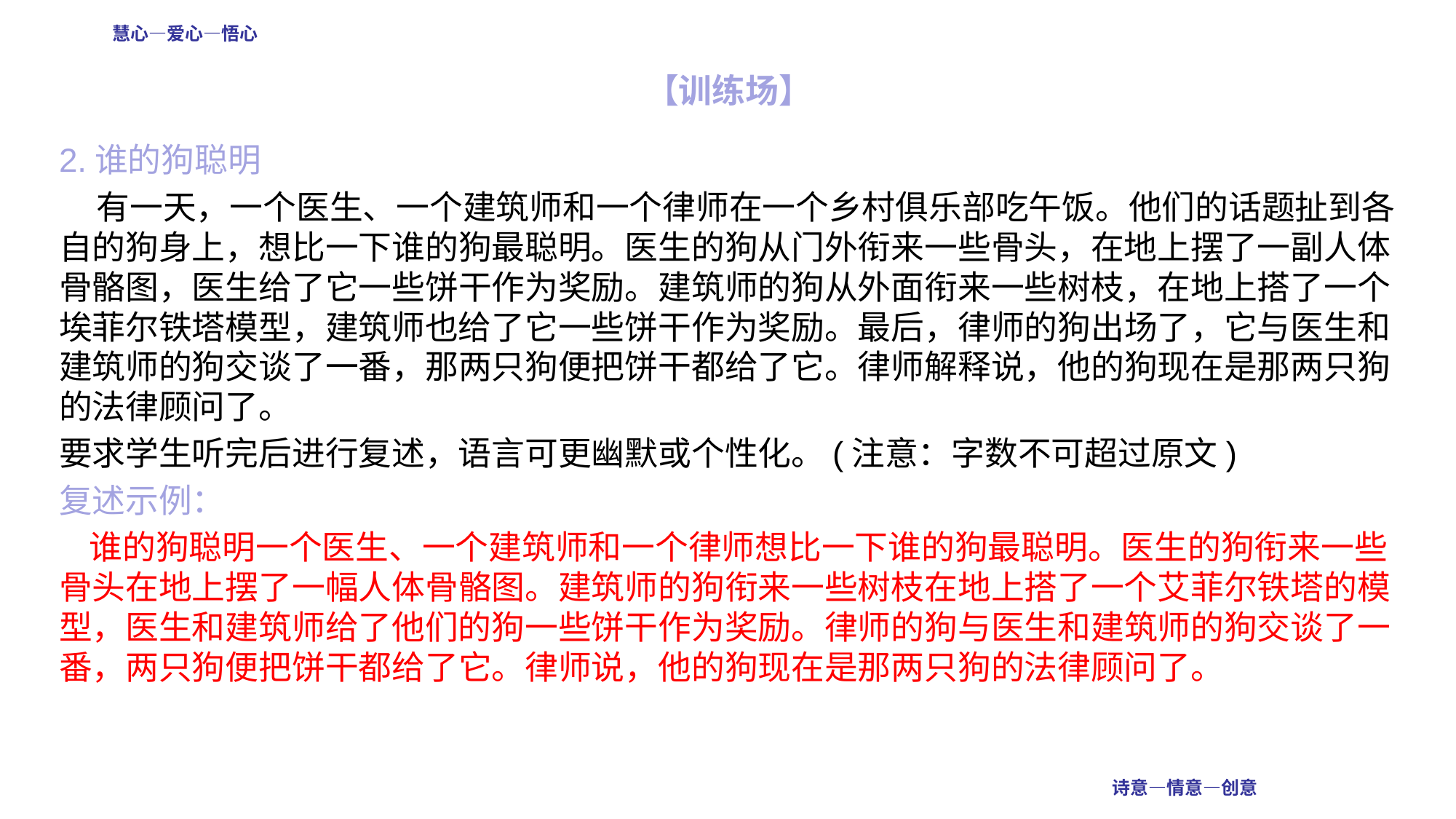

慧心—爱心—悟心
诗意—情意—创意
# 【训练场】
2.谁的狗聪明
    有一天，一个医生、一个建筑师和一个律师在一个乡村俱乐部吃午饭。他们的话题扯到各自的狗身上，想比一下谁的狗最聪明。医生的狗从门外衔来一些骨头，在地上摆了一副人体骨骼图，医生给了它一些饼干作为奖励。建筑师的狗从外面衔来一些树枝，在地上搭了一个埃菲尔铁塔模型，建筑师也给了它一些饼干作为奖励。最后，律师的狗出场了，它与医生和建筑师的狗交谈了一番，那两只狗便把饼干都给了它。律师解释说，他的狗现在是那两只狗的法律顾问了。
要求学生听完后进行复述，语言可更幽默或个性化。(注意：字数不可超过原文)
复述示例：
   谁的狗聪明一个医生、一个建筑师和一个律师想比一下谁的狗最聪明。医生的狗衔来一些骨头在地上摆了一幅人体骨骼图。建筑师的狗衔来一些树枝在地上搭了一个艾菲尔铁塔的模型，医生和建筑师给了他们的狗一些饼干作为奖励。律师的狗与医生和建筑师的狗交谈了一番，两只狗便把饼干都给了它。律师说，他的狗现在是那两只狗的法律顾问了。